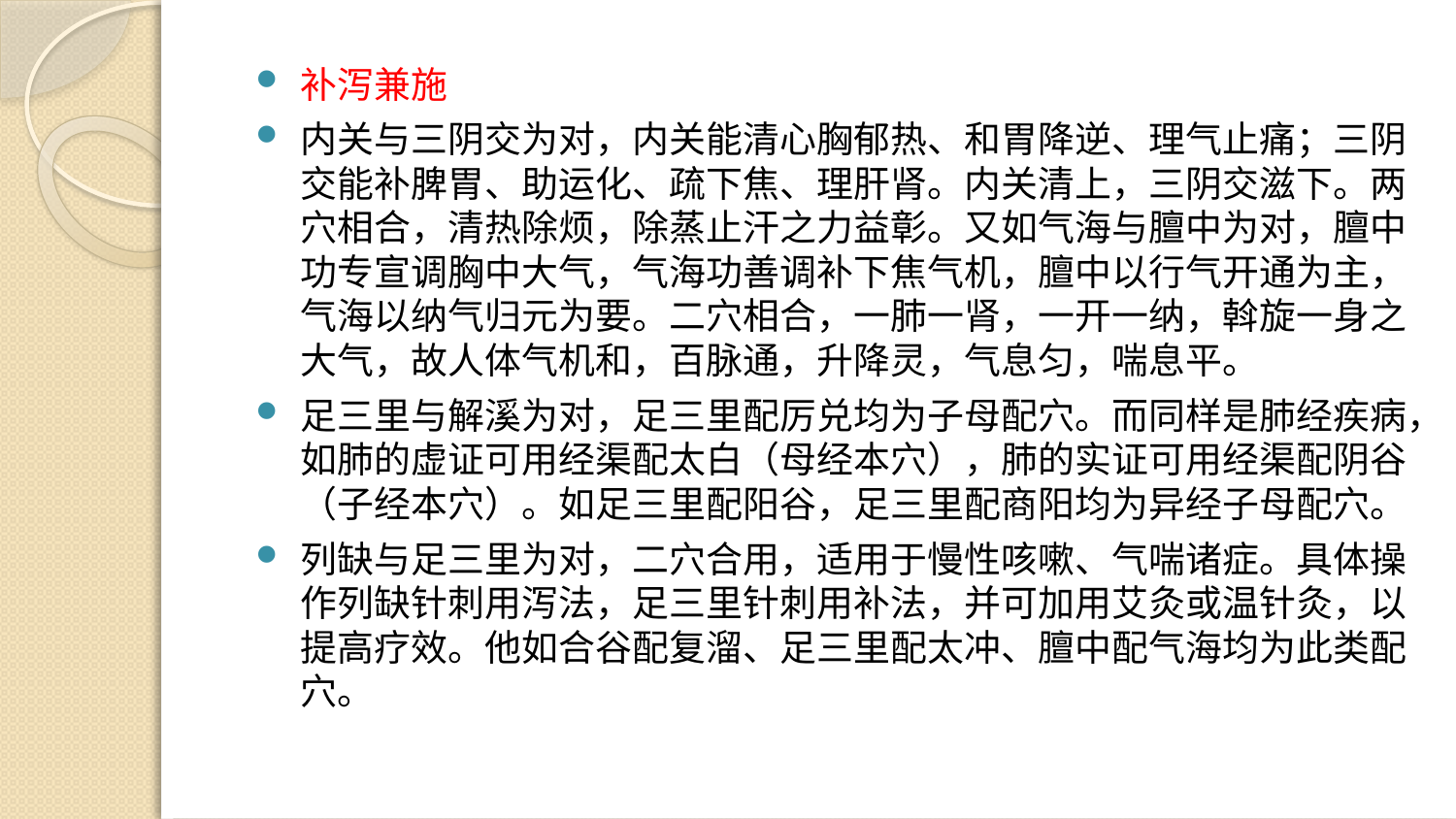

补泻兼施
内关与三阴交为对，内关能清心胸郁热、和胃降逆、理气止痛；三阴交能补脾胃、助运化、疏下焦、理肝肾。内关清上，三阴交滋下。两穴相合，清热除烦，除蒸止汗之力益彰。又如气海与膻中为对，膻中功专宣调胸中大气，气海功善调补下焦气机，膻中以行气开通为主，气海以纳气归元为要。二穴相合，一肺一肾，一开一纳，斡旋一身之大气，故人体气机和，百脉通，升降灵，气息匀，喘息平。
足三里与解溪为对，足三里配厉兑均为子母配穴。而同样是肺经疾病，如肺的虚证可用经渠配太白（母经本穴），肺的实证可用经渠配阴谷（子经本穴）。如足三里配阳谷，足三里配商阳均为异经子母配穴。
列缺与足三里为对，二穴合用，适用于慢性咳嗽、气喘诸症。具体操作列缺针刺用泻法，足三里针刺用补法，并可加用艾灸或温针灸，以提高疗效。他如合谷配复溜、足三里配太冲、膻中配气海均为此类配穴。